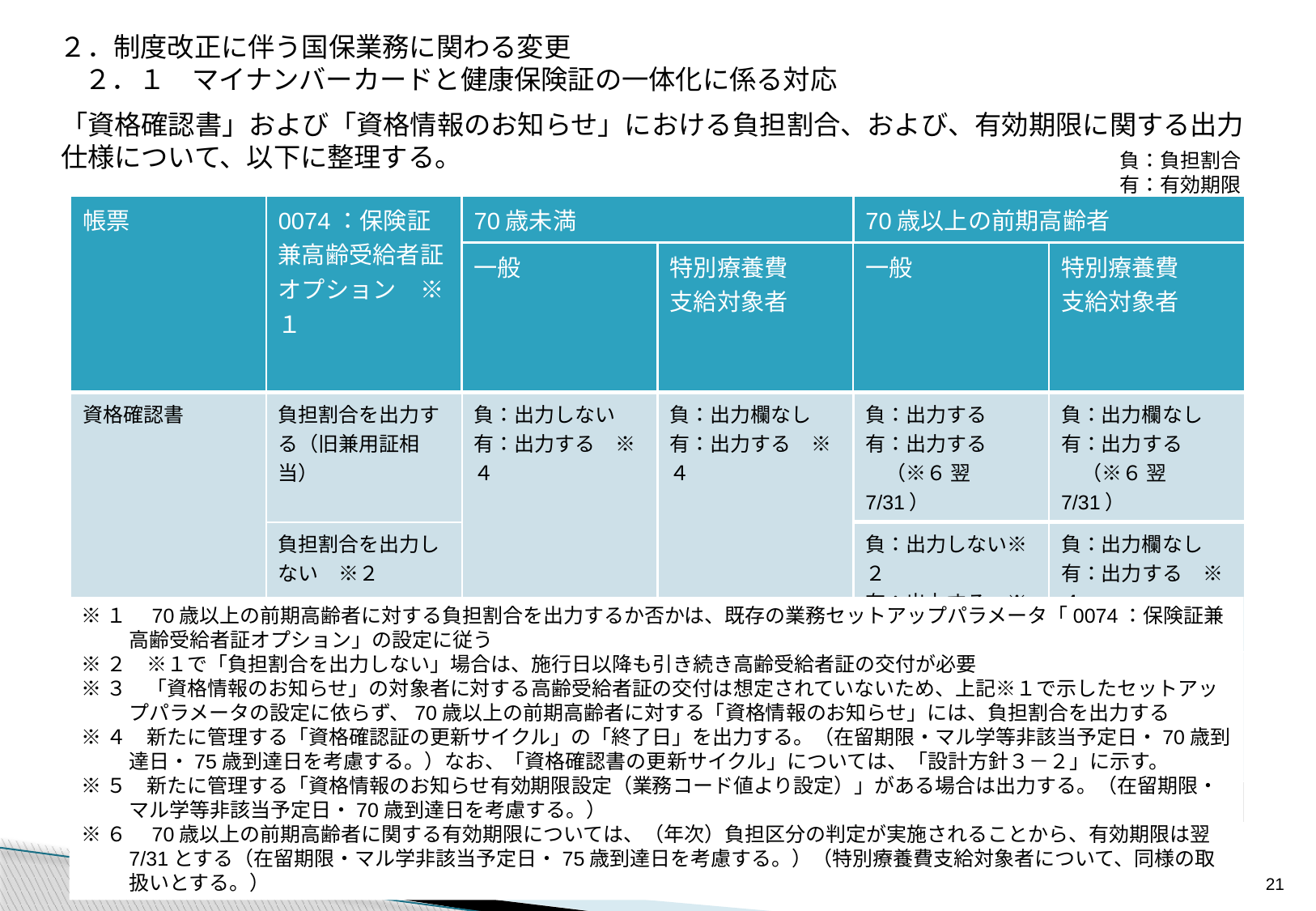

２．制度改正に伴う国保業務に関わる変更
２．１　マイナンバーカードと健康保険証の一体化に係る対応
「資格確認書」および「資格情報のお知らせ」における負担割合、および、有効期限に関する出力仕様について、以下に整理する。
負：負担割合
有：有効期限
| 帳票 | 0074：保険証兼高齢受給者証オプション　※１ | 70歳未満 |  | 70歳以上の前期高齢者 |  |
| --- | --- | --- | --- | --- | --- |
|  |  | 一般 | 特別療養費 支給対象者 | 一般 | 特別療養費 支給対象者 |
| 資格確認書 | 負担割合を出力する（旧兼用証相当） | 負：出力しない 有：出力する　※４ | 負：出力欄なし 有：出力する　※４ | 負：出力する 有：出力する 　（※６ 翌7/31） | 負：出力欄なし 有：出力する 　（※６ 翌7/31） |
|  | 負担割合を出力しない　※２ |  |  | 負：出力しない※２ 有：出力する　※４ | 負：出力欄なし 有：出力する　※４ |
| 資格情報のお知らせ （マイナ保険証利用者） | 負担割合を出力する（旧兼用証相当）※３ | 負：出力しない 有：設定に従う※５ | 負：出力欄なし 有：設定に従う※５ | 負：出力する 有：出力する 　（※６ 翌7/31） | 負：出力欄なし 有：出力する 　（※６ 翌7/31） |
|  | 負担割合を出力しない　（想定していない）　※３ |  |  |  |  |
※１　70歳以上の前期高齢者に対する負担割合を出力するか否かは、既存の業務セットアップパラメータ「0074：保険証兼高齢受給者証オプション」の設定に従う
※２　※１で「負担割合を出力しない」場合は、施行日以降も引き続き高齢受給者証の交付が必要
※３　「資格情報のお知らせ」の対象者に対する高齢受給者証の交付は想定されていないため、上記※１で示したセットアップパラメータの設定に依らず、70歳以上の前期高齢者に対する「資格情報のお知らせ」には、負担割合を出力する
※４　新たに管理する「資格確認証の更新サイクル」の「終了日」を出力する。（在留期限・マル学等非該当予定日・70歳到達日・75歳到達日を考慮する。）なお、「資格確認書の更新サイクル」については、「設計方針３－２」に示す。
※５　新たに管理する「資格情報のお知らせ有効期限設定（業務コード値より設定）」がある場合は出力する。（在留期限・マル学等非該当予定日・70歳到達日を考慮する。）
※６　70歳以上の前期高齢者に関する有効期限については、（年次）負担区分の判定が実施されることから、有効期限は翌7/31とする（在留期限・マル学非該当予定日・75歳到達日を考慮する。）（特別療養費支給対象者について、同様の取扱いとする。）
21